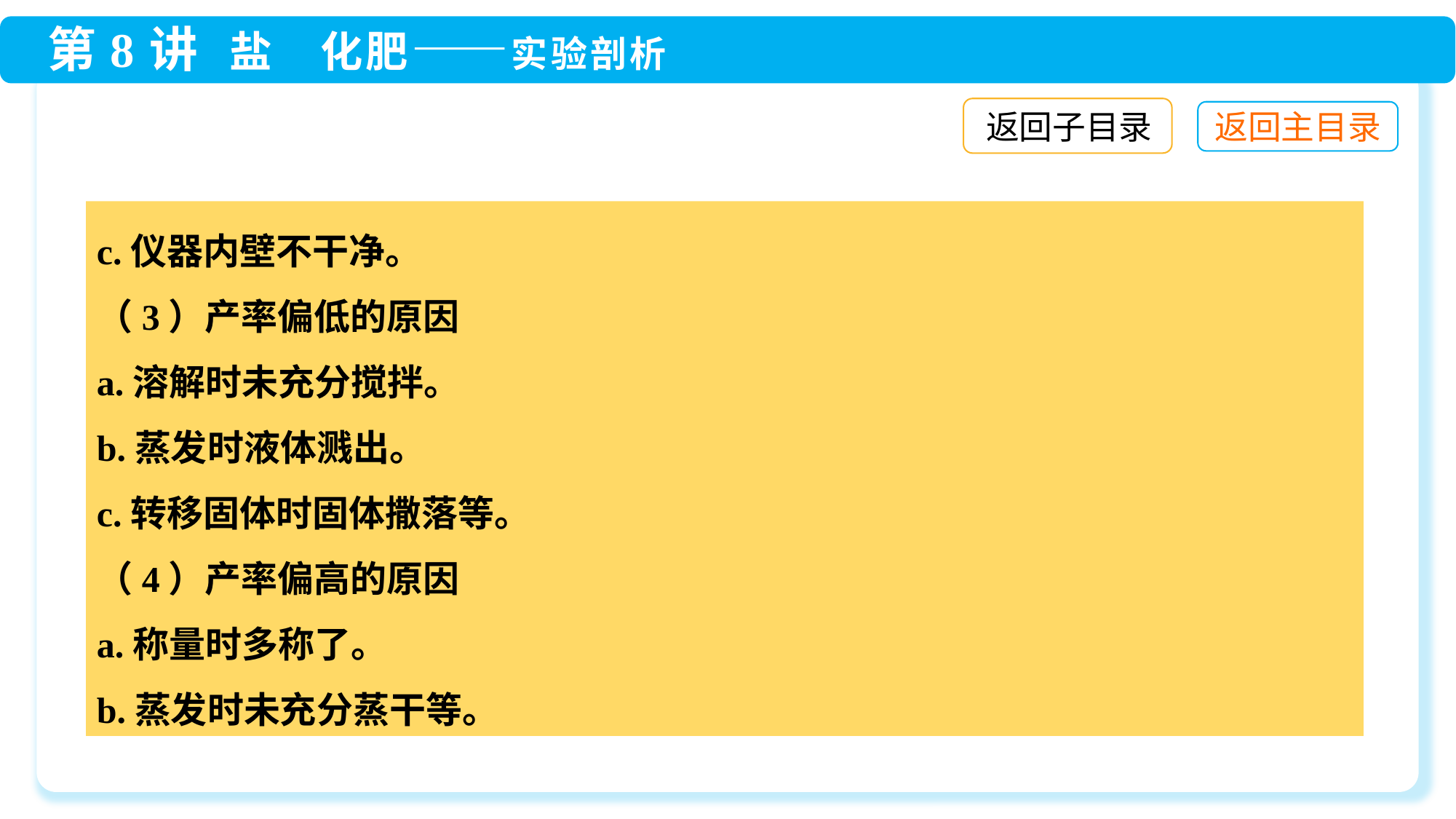

返回子目录
c.仪器内壁不干净。
（3）产率偏低的原因
a.溶解时未充分搅拌。
b.蒸发时液体溅出。
c.转移固体时固体撒落等。
（4）产率偏高的原因
a.称量时多称了。
b.蒸发时未充分蒸干等。